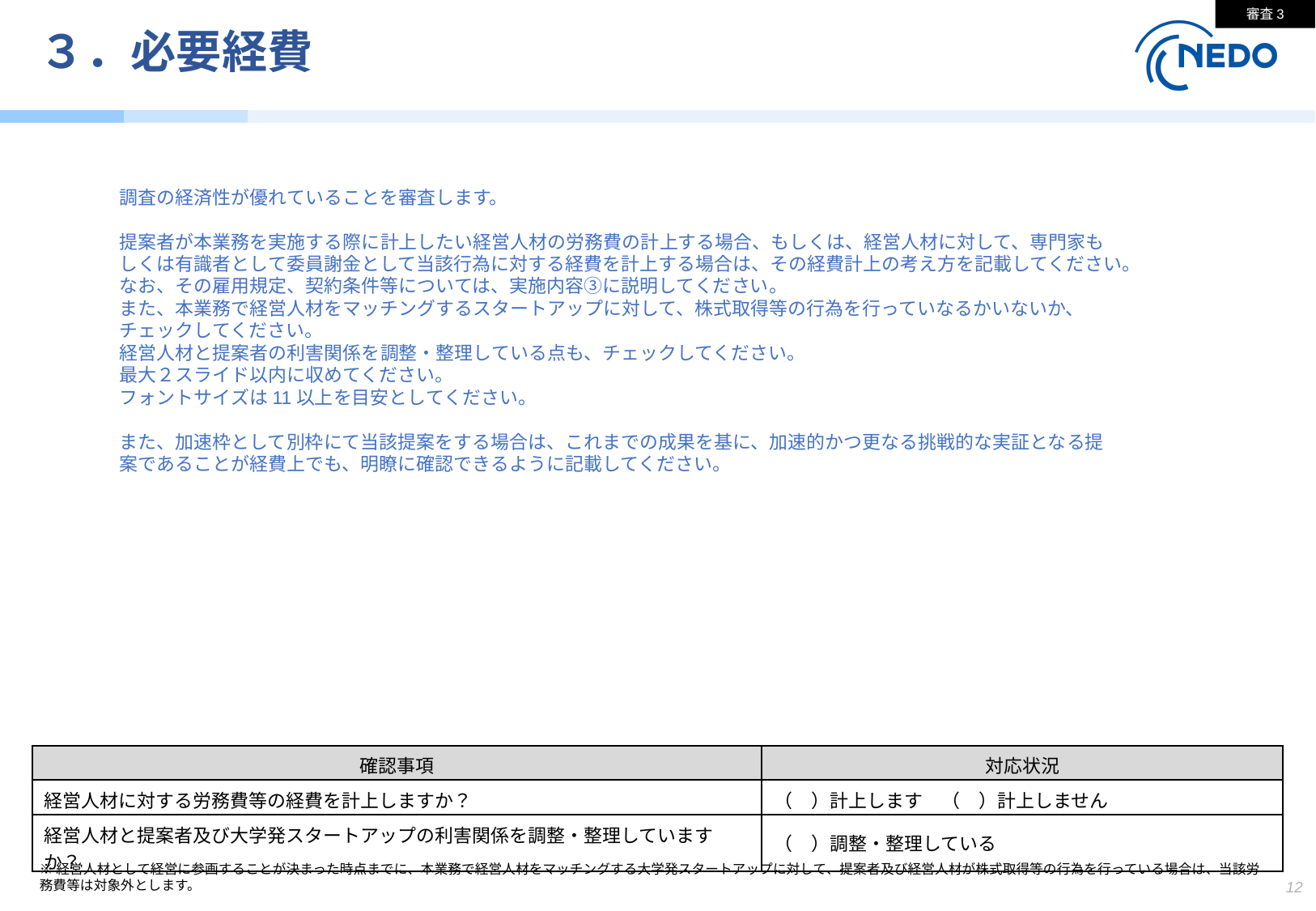

審査3
# ３．必要経費
調査の経済性が優れていることを審査します。

提案者が本業務を実施する際に計上したい経営人材の労務費の計上する場合、もしくは、経営人材に対して、専門家もしくは有識者として委員謝金として当該行為に対する経費を計上する場合は、その経費計上の考え方を記載してください。
なお、その雇用規定、契約条件等については、実施内容③に説明してください。
また、本業務で経営人材をマッチングするスタートアップに対して、株式取得等の行為を行っていなるかいないか、チェックしてください。
経営人材と提案者の利害関係を調整・整理している点も、チェックしてください。
最大２スライド以内に収めてください。
フォントサイズは11以上を目安としてください。

また、加速枠として別枠にて当該提案をする場合は、これまでの成果を基に、加速的かつ更なる挑戦的な実証となる提案であることが経費上でも、明瞭に確認できるように記載してください。
| 確認事項 | 対応状況 |
| --- | --- |
| 経営人材に対する労務費等の経費を計上しますか？ | （　）計上します　（　）計上しません |
| 経営人材と提案者及び大学発スタートアップの利害関係を調整・整理していますか？ | （　）調整・整理している |
※経営人材として経営に参画することが決まった時点までに、本業務で経営人材をマッチングする大学発スタートアップに対して、提案者及び経営人材が株式取得等の行為を行っている場合は、当該労務費等は対象外とします。
12